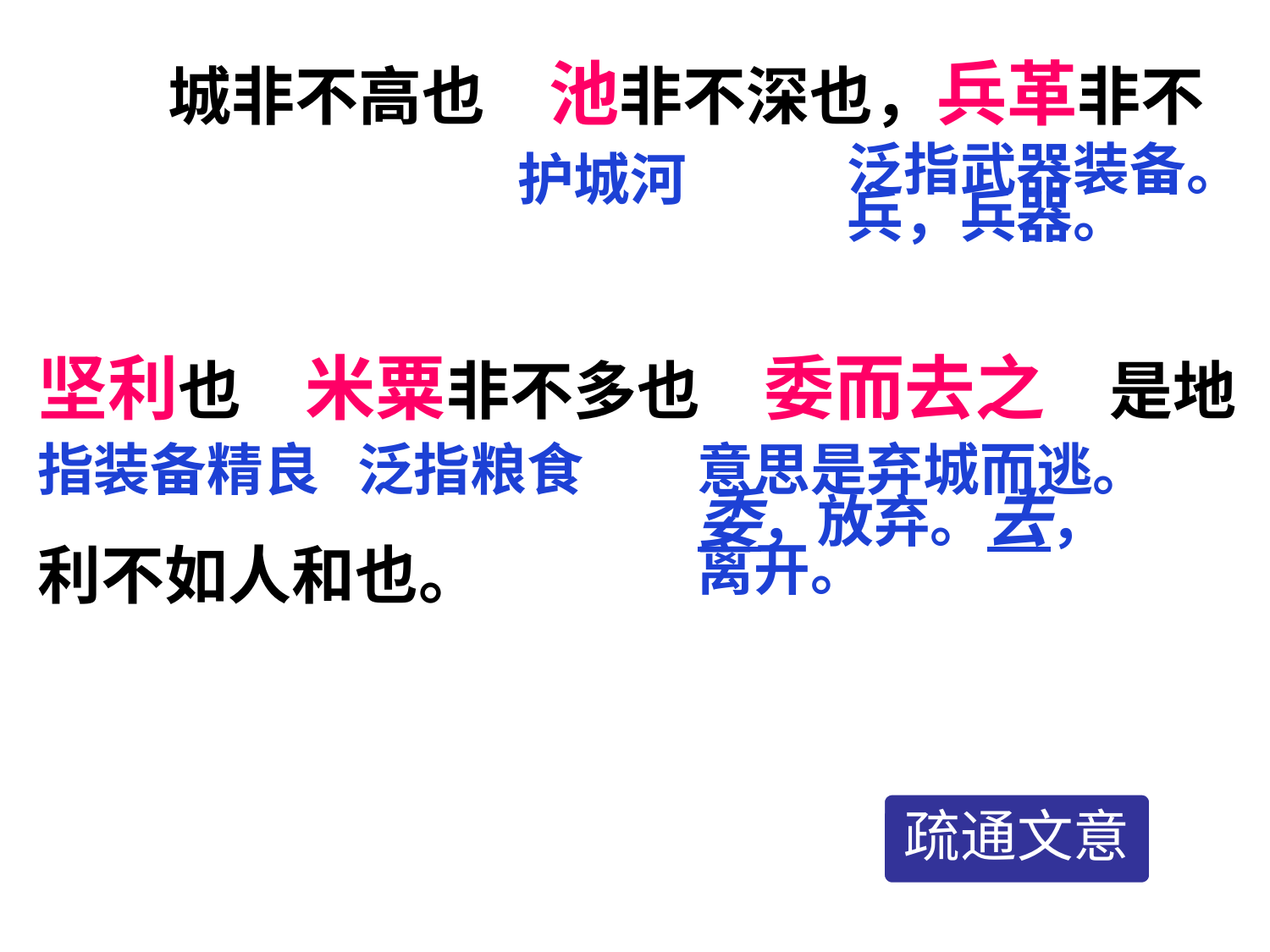

城非不高也，池非不深也，兵革非不

坚利也，米粟非不多也；委而去之，是地

利不如人和也。

泛指武器装备。兵，兵器。
护城河
指装备精良
泛指粮食
意思是弃城而逃。委，放弃。去，离开。

疏通文意